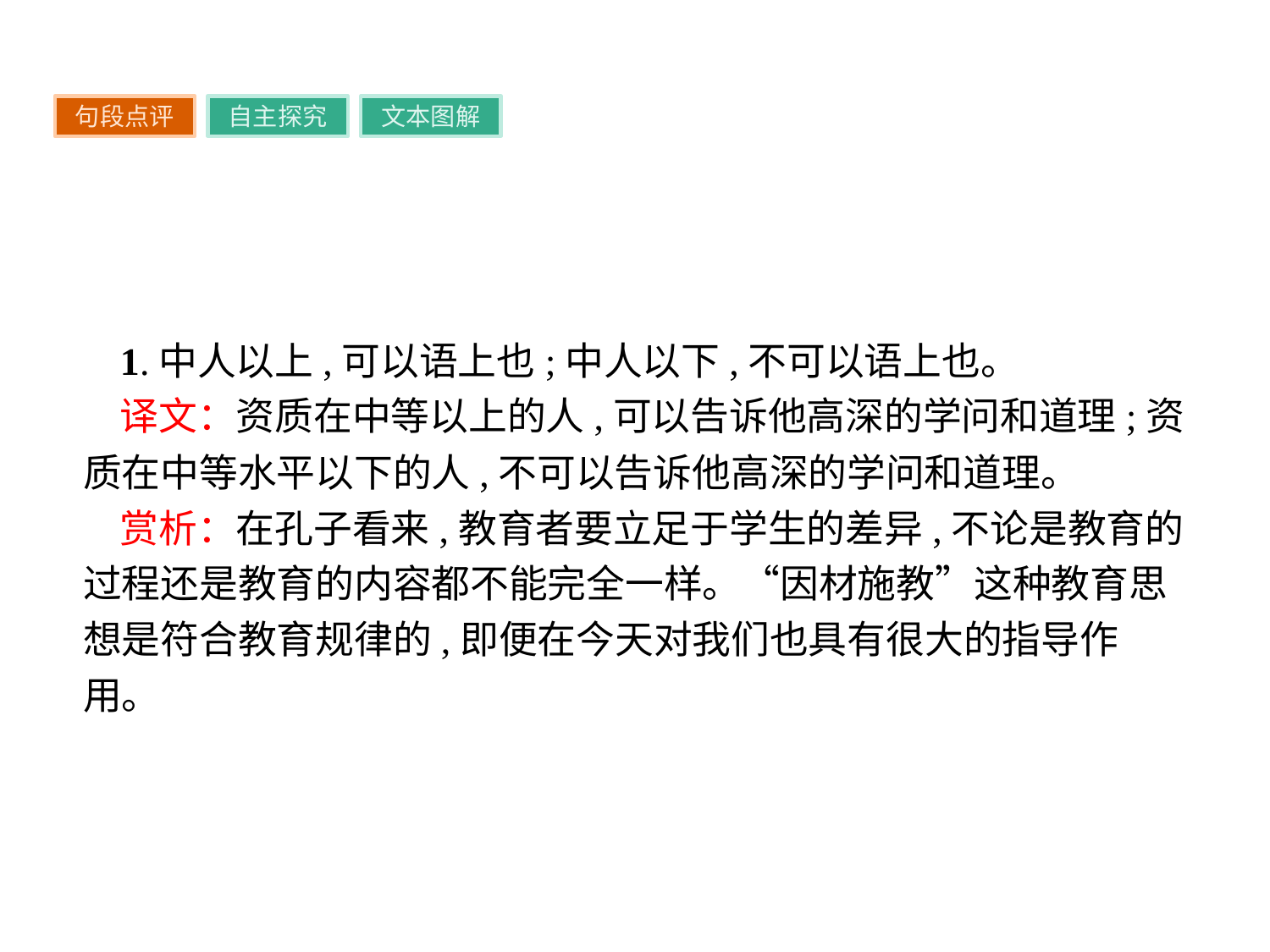

句段点评
自主探究
文本图解
1.中人以上,可以语上也;中人以下,不可以语上也。
译文：资质在中等以上的人,可以告诉他高深的学问和道理;资质在中等水平以下的人,不可以告诉他高深的学问和道理。
赏析：在孔子看来,教育者要立足于学生的差异,不论是教育的过程还是教育的内容都不能完全一样。“因材施教”这种教育思想是符合教育规律的,即便在今天对我们也具有很大的指导作用。